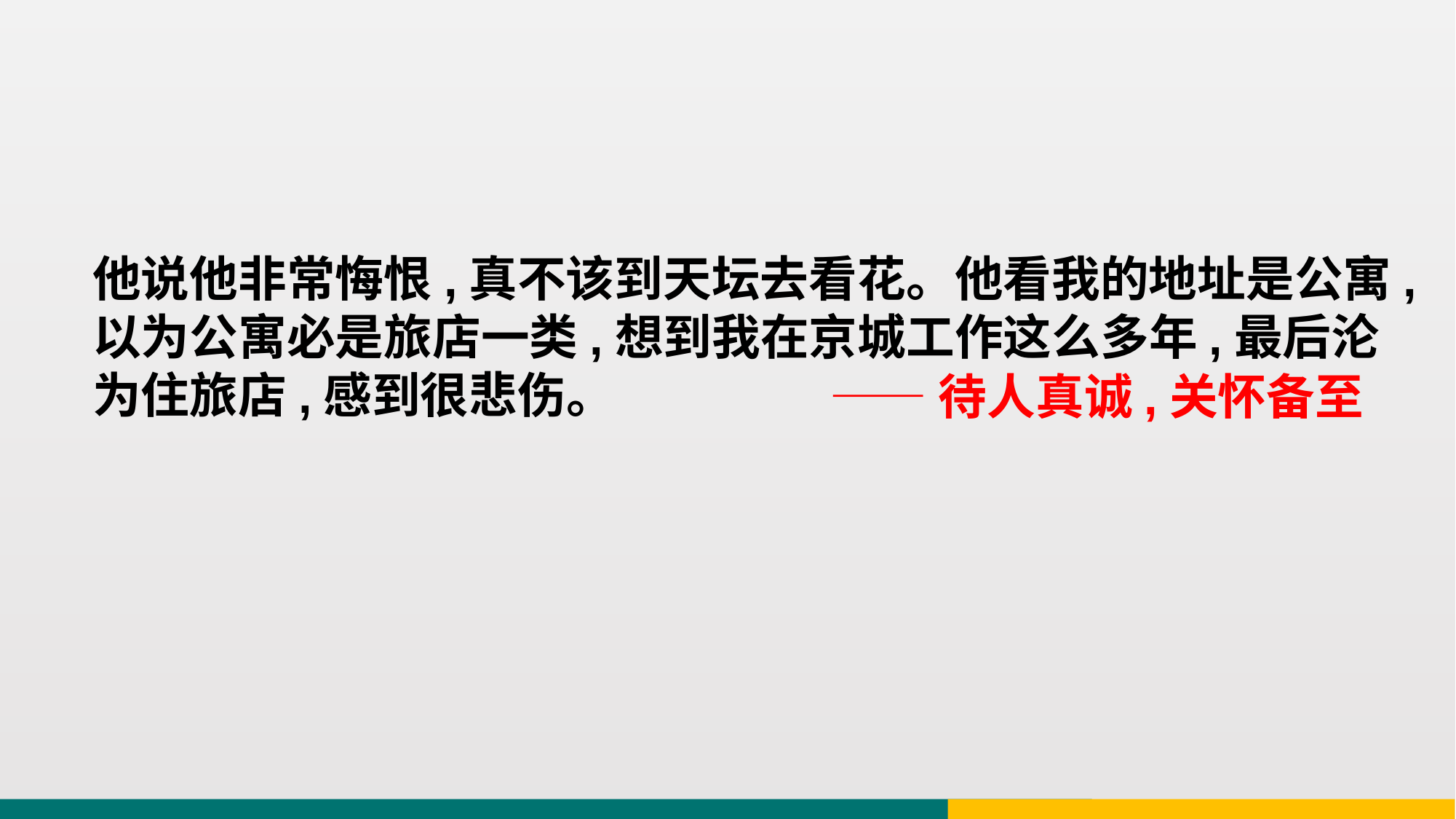

他说他非常悔恨,真不该到天坛去看花。他看我的地址是公寓,以为公寓必是旅店一类,想到我在京城工作这么多年,最后沦为住旅店,感到很悲伤。
——待人真诚,关怀备至